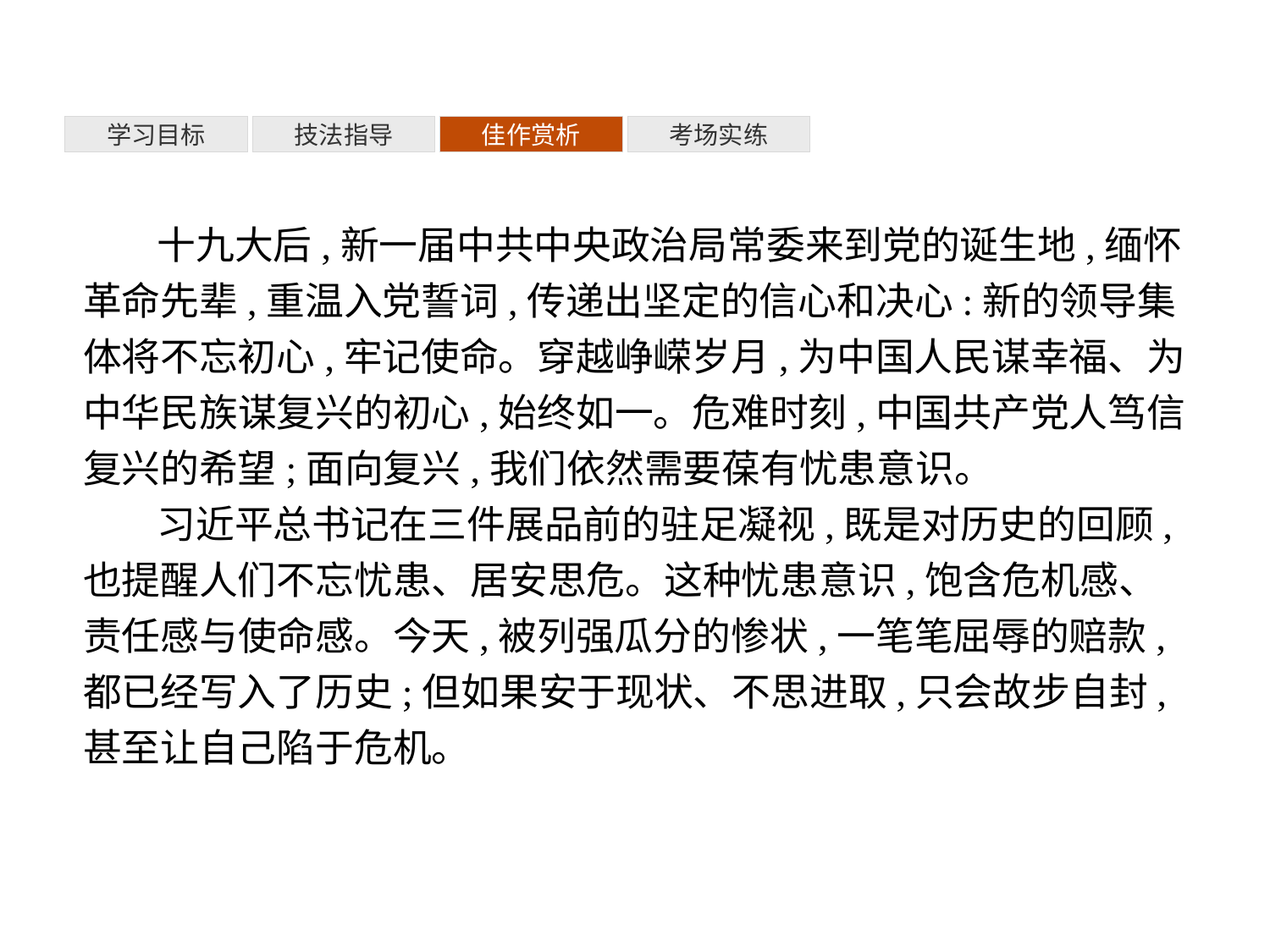

考场实练
学习目标
技法指导
佳作赏析
十九大后,新一届中共中央政治局常委来到党的诞生地,缅怀革命先辈,重温入党誓词,传递出坚定的信心和决心:新的领导集体将不忘初心,牢记使命。穿越峥嵘岁月,为中国人民谋幸福、为中华民族谋复兴的初心,始终如一。危难时刻,中国共产党人笃信复兴的希望;面向复兴,我们依然需要葆有忧患意识。
习近平总书记在三件展品前的驻足凝视,既是对历史的回顾,也提醒人们不忘忧患、居安思危。这种忧患意识,饱含危机感、责任感与使命感。今天,被列强瓜分的惨状,一笔笔屈辱的赔款,都已经写入了历史;但如果安于现状、不思进取,只会故步自封,甚至让自己陷于危机。